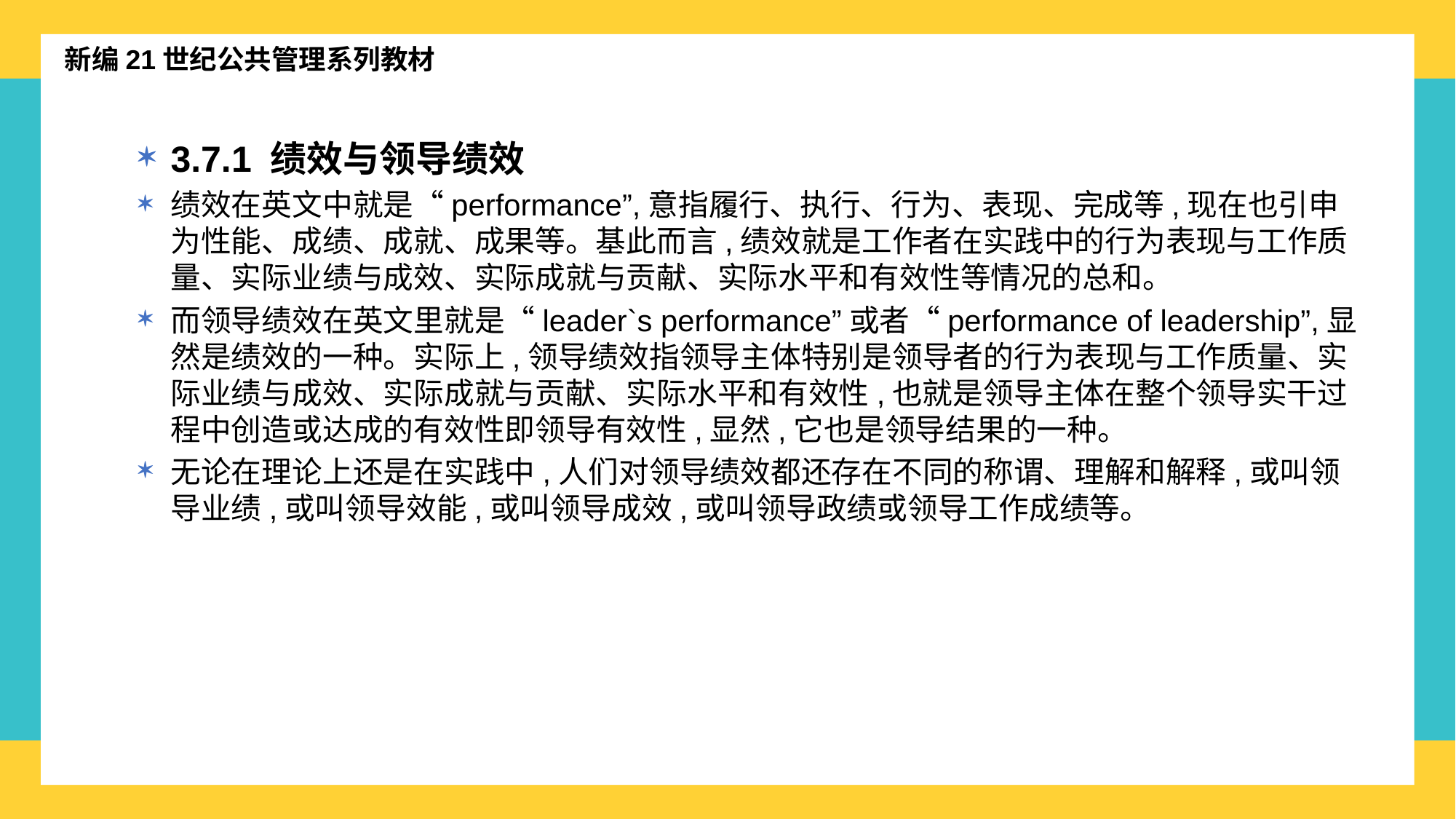

新编21世纪公共管理系列教材
3.7.1 绩效与领导绩效
绩效在英文中就是“performance”,意指履行、执行、行为、表现、完成等,现在也引申为性能、成绩、成就、成果等。基此而言,绩效就是工作者在实践中的行为表现与工作质量、实际业绩与成效、实际成就与贡献、实际水平和有效性等情况的总和。
而领导绩效在英文里就是“leader`s performance”或者“performance of leadership”,显然是绩效的一种。实际上,领导绩效指领导主体特别是领导者的行为表现与工作质量、实际业绩与成效、实际成就与贡献、实际水平和有效性,也就是领导主体在整个领导实干过程中创造或达成的有效性即领导有效性,显然,它也是领导结果的一种。
无论在理论上还是在实践中,人们对领导绩效都还存在不同的称谓、理解和解释,或叫领导业绩,或叫领导效能,或叫领导成效,或叫领导政绩或领导工作成绩等。